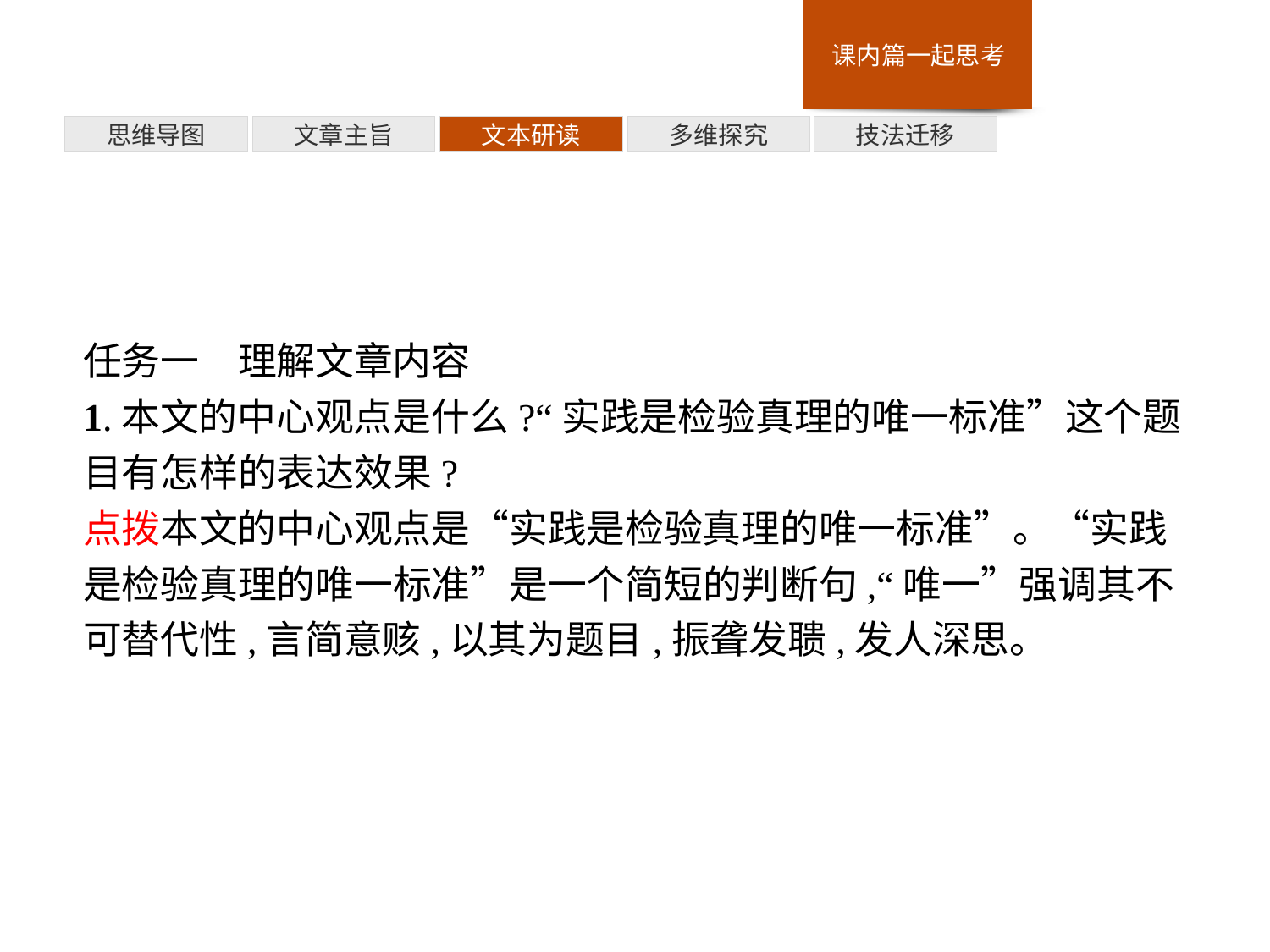

多维探究
思维导图
文章主旨
文本研读
技法迁移
任务一　理解文章内容
1.本文的中心观点是什么?“实践是检验真理的唯一标准”这个题目有怎样的表达效果?
点拨本文的中心观点是“实践是检验真理的唯一标准”。“实践是检验真理的唯一标准”是一个简短的判断句,“唯一”强调其不可替代性,言简意赅,以其为题目,振聋发聩,发人深思。